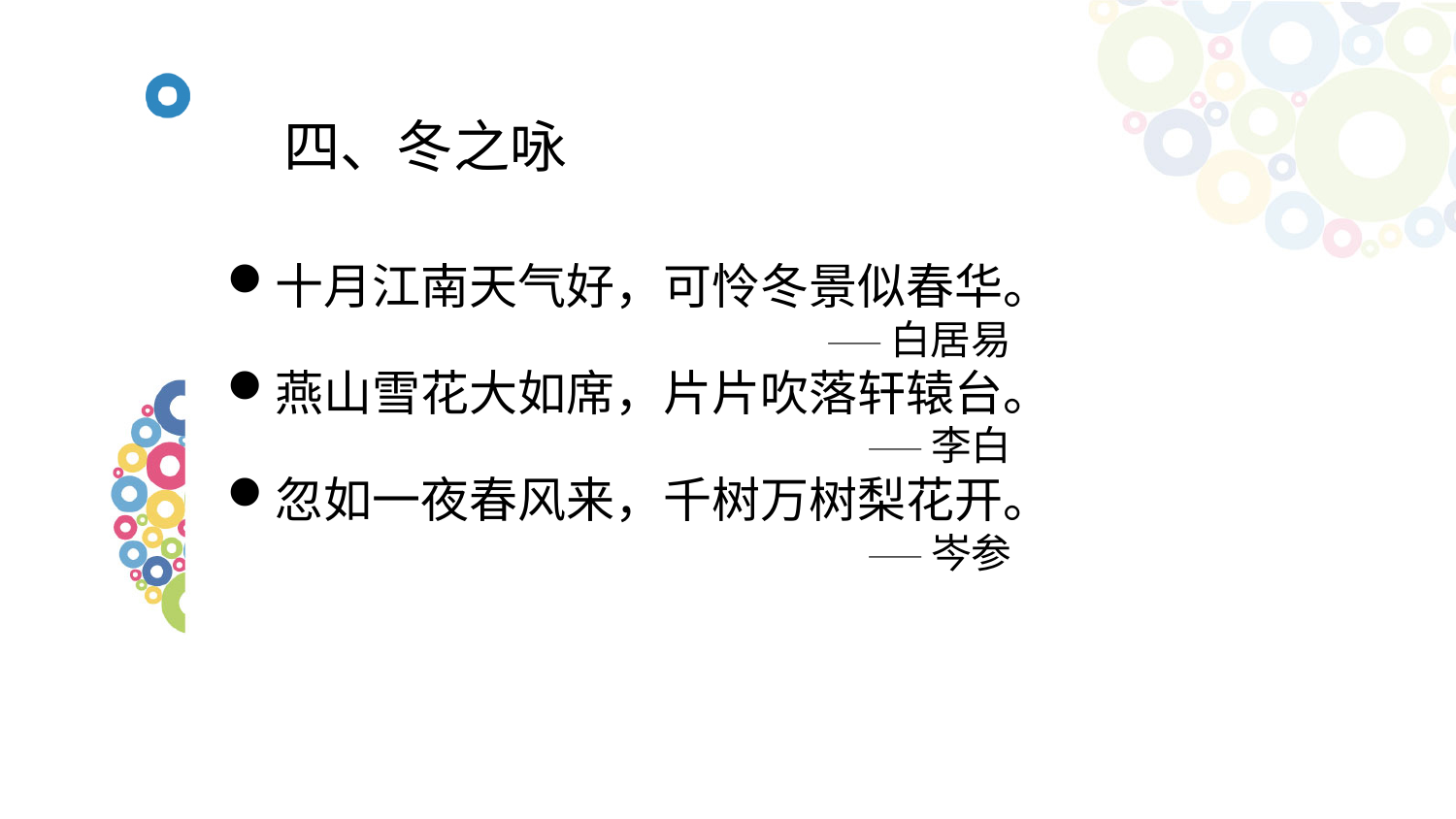

# 四、冬之咏
十月江南天气好，可怜冬景似春华。
——白居易
燕山雪花大如席，片片吹落轩辕台。
——李白
忽如一夜春风来，千树万树梨花开。
——岑参